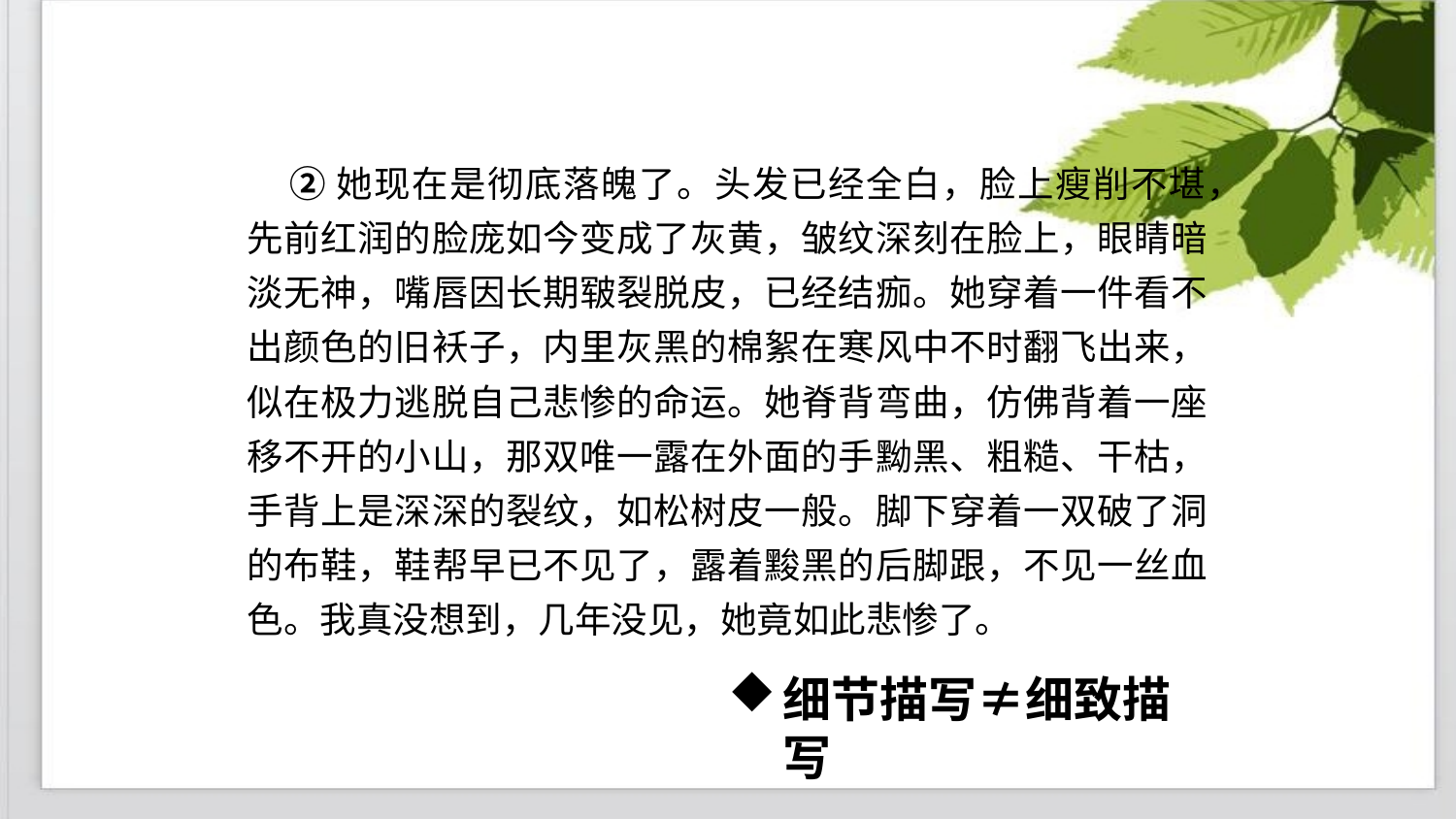

②她现在是彻底落魄了。头发已经全白，脸上瘦削不堪，先前红润的脸庞如今变成了灰黄，皱纹深刻在脸上，眼睛暗淡无神，嘴唇因长期皲裂脱皮，已经结痂。她穿着一件看不出颜色的旧袄子，内里灰黑的棉絮在寒风中不时翻飞出来，似在极力逃脱自己悲惨的命运。她脊背弯曲，仿佛背着一座移不开的小山，那双唯一露在外面的手黝黑、粗糙、干枯，手背上是深深的裂纹，如松树皮一般。脚下穿着一双破了洞的布鞋，鞋帮早已不见了，露着黢黑的后脚跟，不见一丝血色。我真没想到，几年没见，她竟如此悲惨了。
细节描写≠细致描写